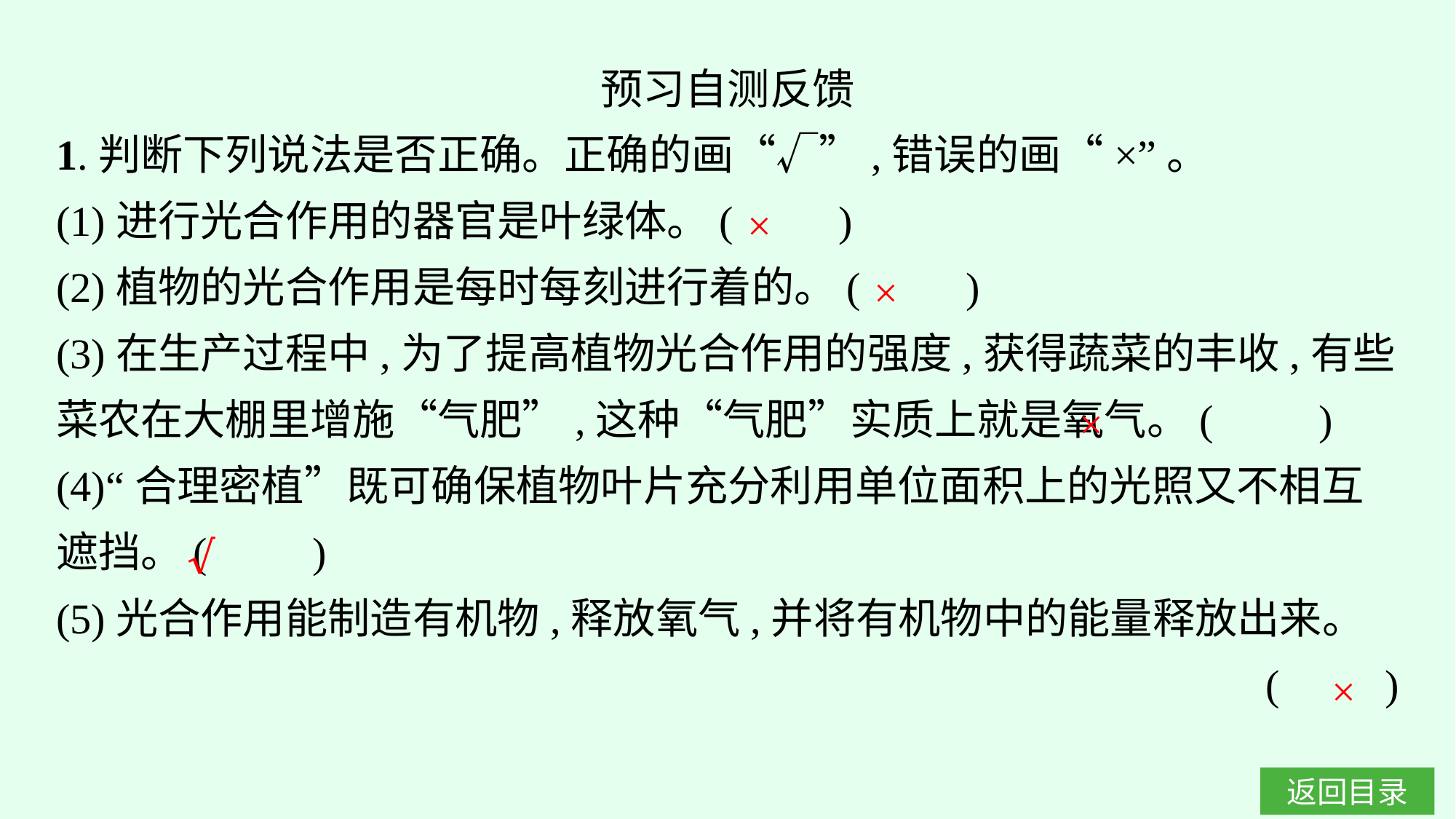

预习自测反馈
1.判断下列说法是否正确。正确的画“√”,错误的画“×”。
(1)进行光合作用的器官是叶绿体。(　　)
(2)植物的光合作用是每时每刻进行着的。(　　)
(3)在生产过程中,为了提高植物光合作用的强度,获得蔬菜的丰收,有些菜农在大棚里增施“气肥”,这种“气肥”实质上就是氧气。(　　)
(4)“合理密植”既可确保植物叶片充分利用单位面积上的光照又不相互遮挡。(　　)
(5)光合作用能制造有机物,释放氧气,并将有机物中的能量释放出来。
(　　)
×
×
×
√
×